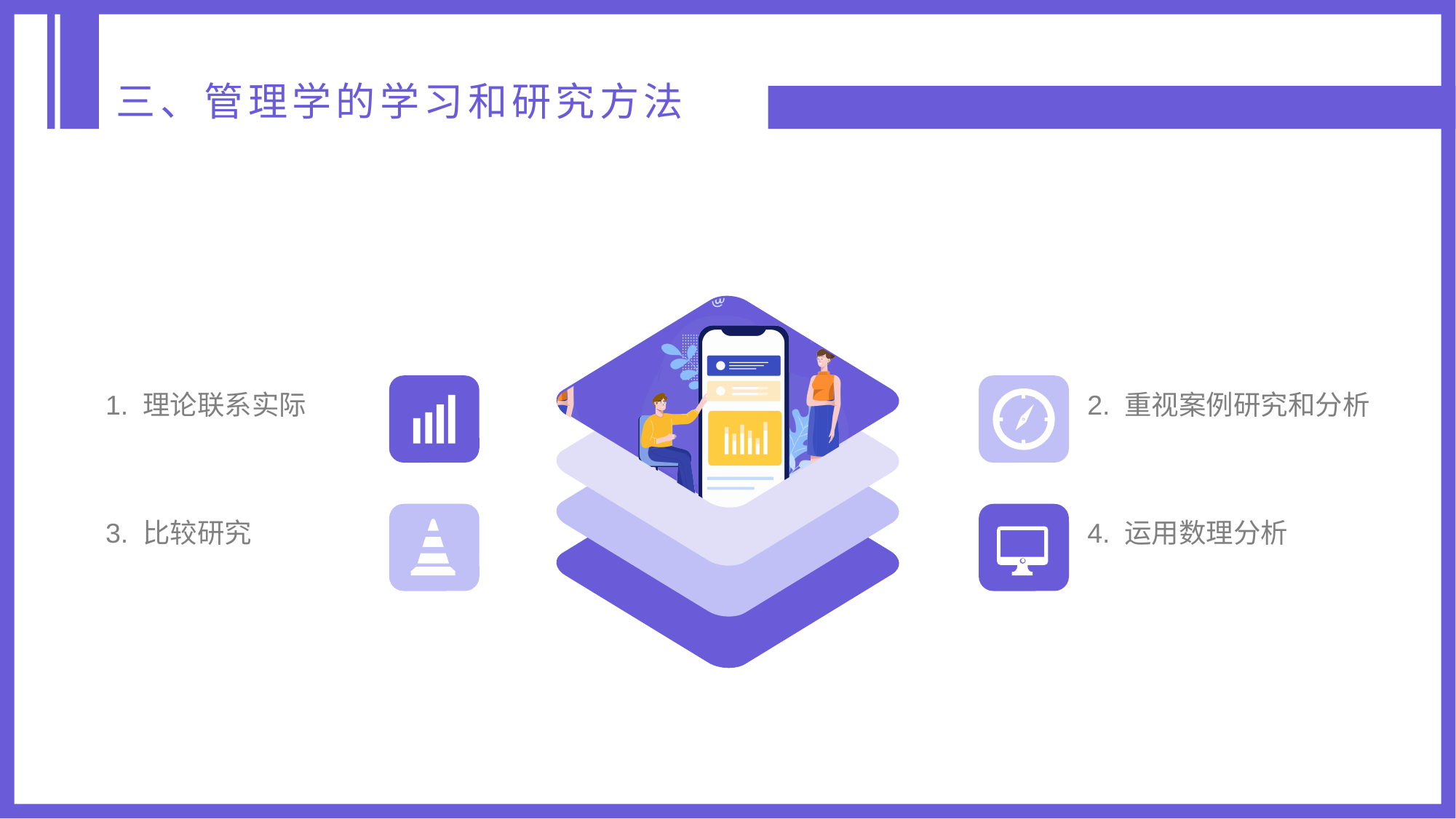

三、管理学的学习和研究方法

1. 理论联系实际
2. 重视案例研究和分析

3. 比较研究
4. 运用数理分析